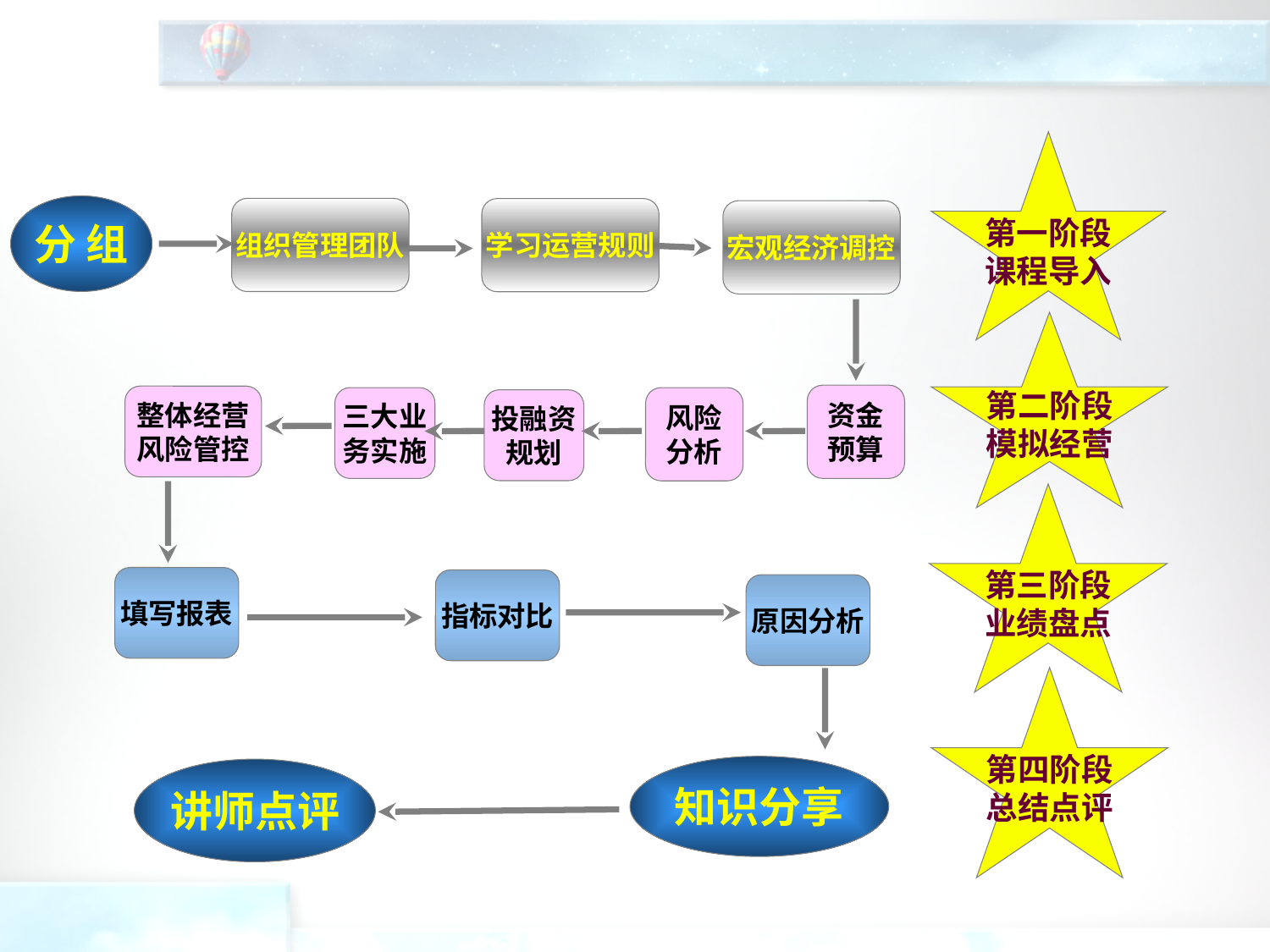

第一阶段
课程导入
分 组
组织管理团队
学习运营规则
宏观经济调控

第二阶段
模拟经营
资金
预算
整体经营
风险管控
三大业
务实施
风险
分析
投融资
规划

第三阶段
业绩盘点
填写报表
指标对比
原因分析

第四阶段
总结点评

知识分享
讲师点评